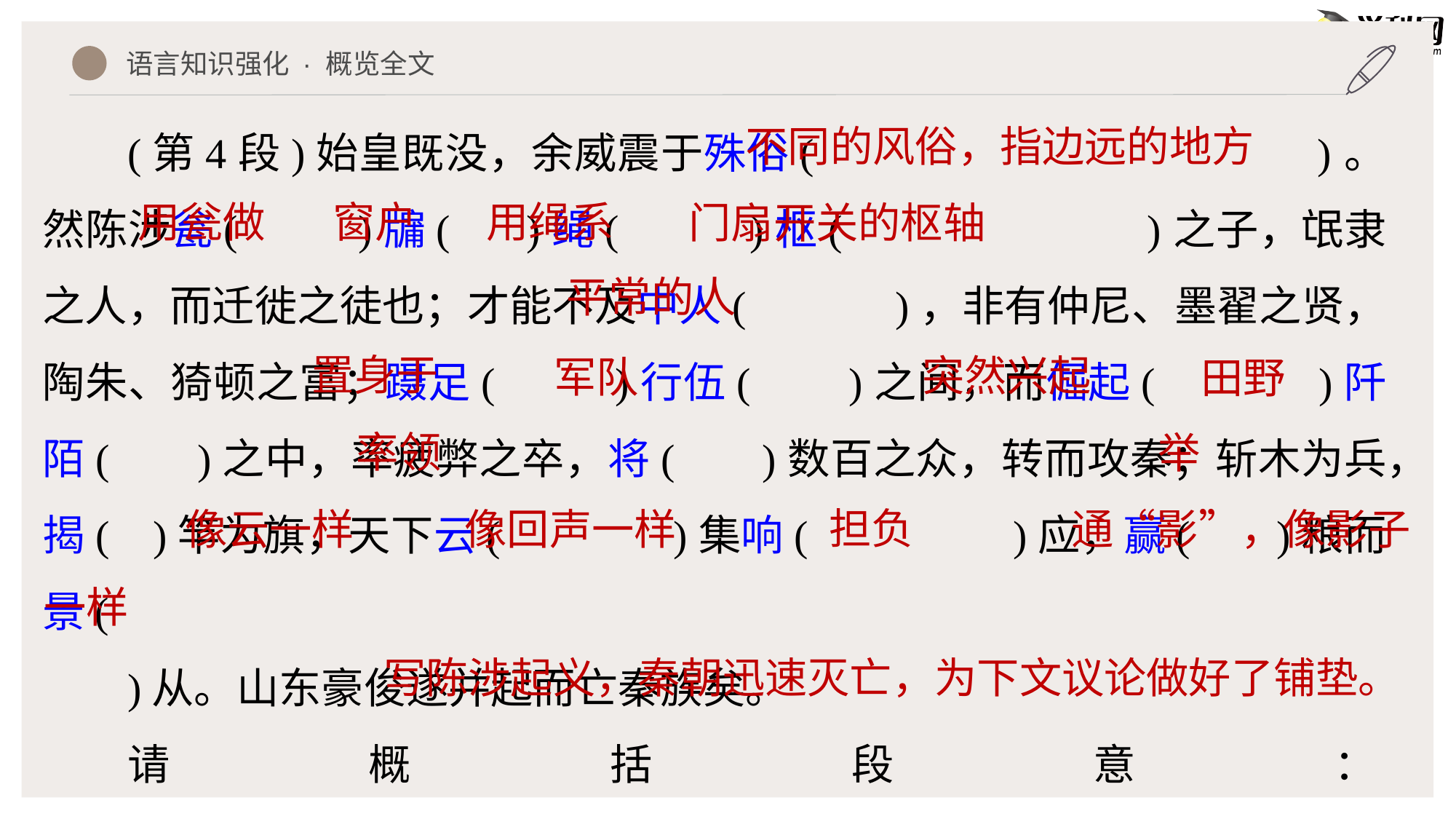

语言知识强化 · 概览全文

(第4段)始皇既没，余威震于殊俗(                                             )。然陈涉瓮(           )牖(       )绳(            )枢(                            )之子，氓隶之人，而迁徙之徒也；才能不及中人(              )，非有仲尼、墨翟之贤，陶朱、猗顿之富；蹑足(           )行伍(         )之间，而倔起(               )阡陌(        )之中，率疲弊之卒，将(        )数百之众，转而攻秦；斩木为兵，揭(    )竿为旗，天下云(                )集响(                   )应，赢(        )粮而景(
)从。山东豪俊遂并起而亡秦族矣。
请概括段意：_______________________________________________
不同的风俗，指边远的地方

用瓮做
窗户
用绳系
门扇开关的枢轴
平常的人
置身于
突然兴起
军队
田野
率领
举
担负
像云一样
像回声一样
通“影”，像影子
一样
写陈涉起义，秦朝迅速灭亡，为下文议论做好了铺垫。